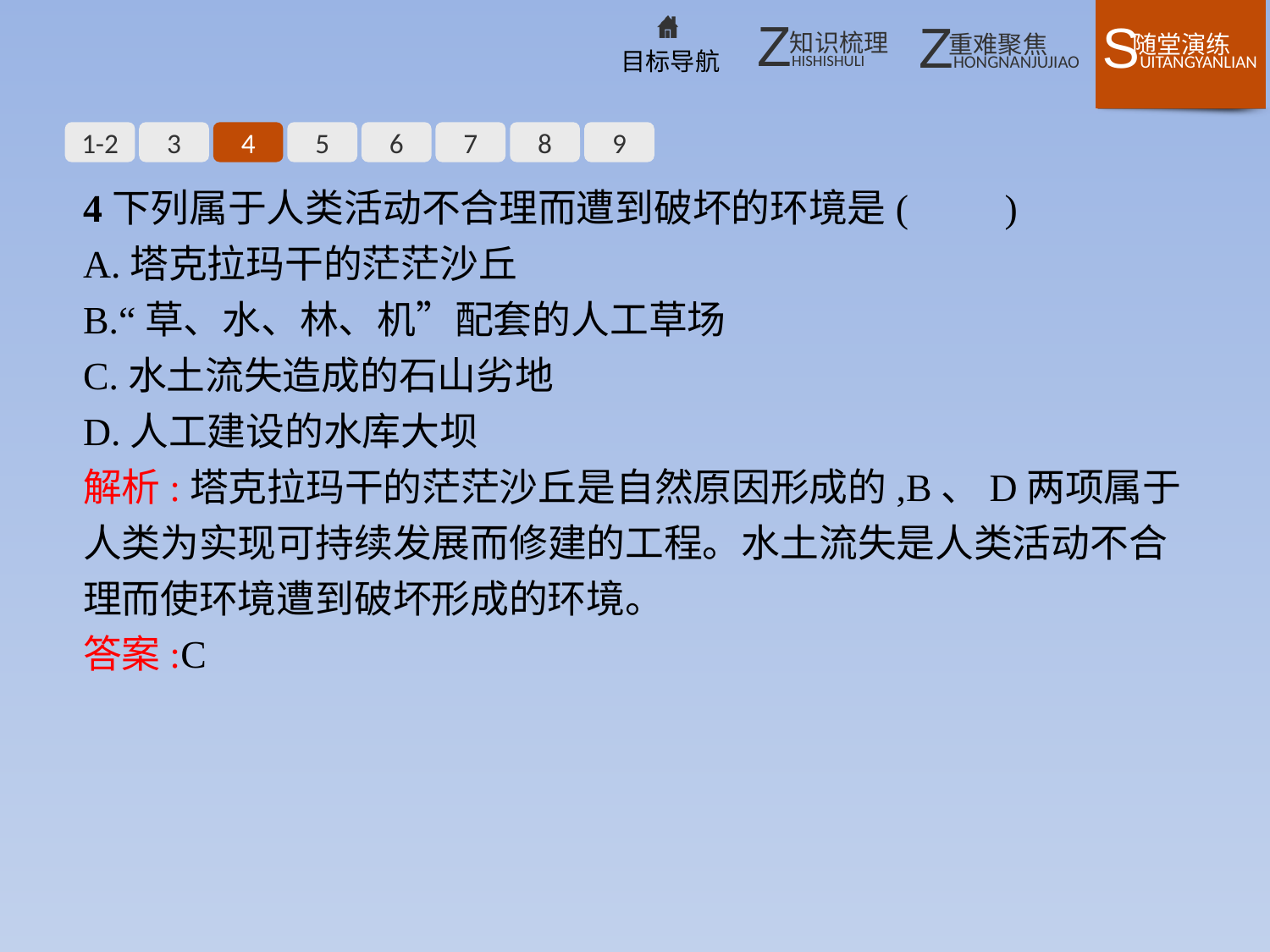

1-2
3
4
5
6
7
8
9
4下列属于人类活动不合理而遭到破坏的环境是(　　)
A.塔克拉玛干的茫茫沙丘
B.“草、水、林、机”配套的人工草场
C.水土流失造成的石山劣地
D.人工建设的水库大坝
解析:塔克拉玛干的茫茫沙丘是自然原因形成的,B、D两项属于人类为实现可持续发展而修建的工程。水土流失是人类活动不合理而使环境遭到破坏形成的环境。
答案:C